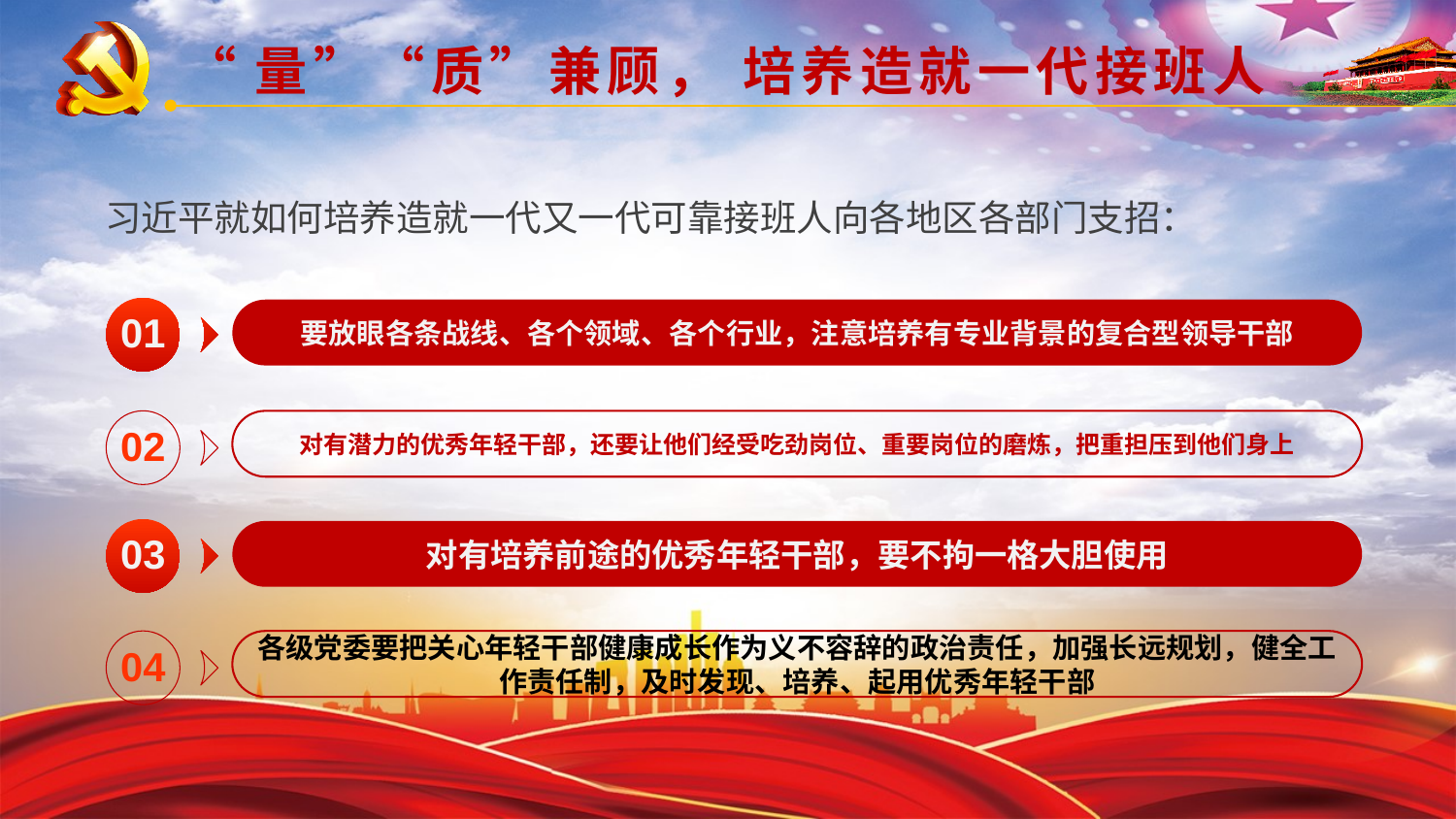

“量”“质”兼顾， 培养造就一代接班人
习近平就如何培养造就一代又一代可靠接班人向各地区各部门支招：

01
要放眼各条战线、各个领域、各个行业，注意培养有专业背景的复合型领导干部

02
对有潜力的优秀年轻干部，还要让他们经受吃劲岗位、重要岗位的磨炼，把重担压到他们身上

03
对有培养前途的优秀年轻干部，要不拘一格大胆使用

04
各级党委要把关心年轻干部健康成长作为义不容辞的政治责任，加强长远规划，健全工作责任制，及时发现、培养、起用优秀年轻干部